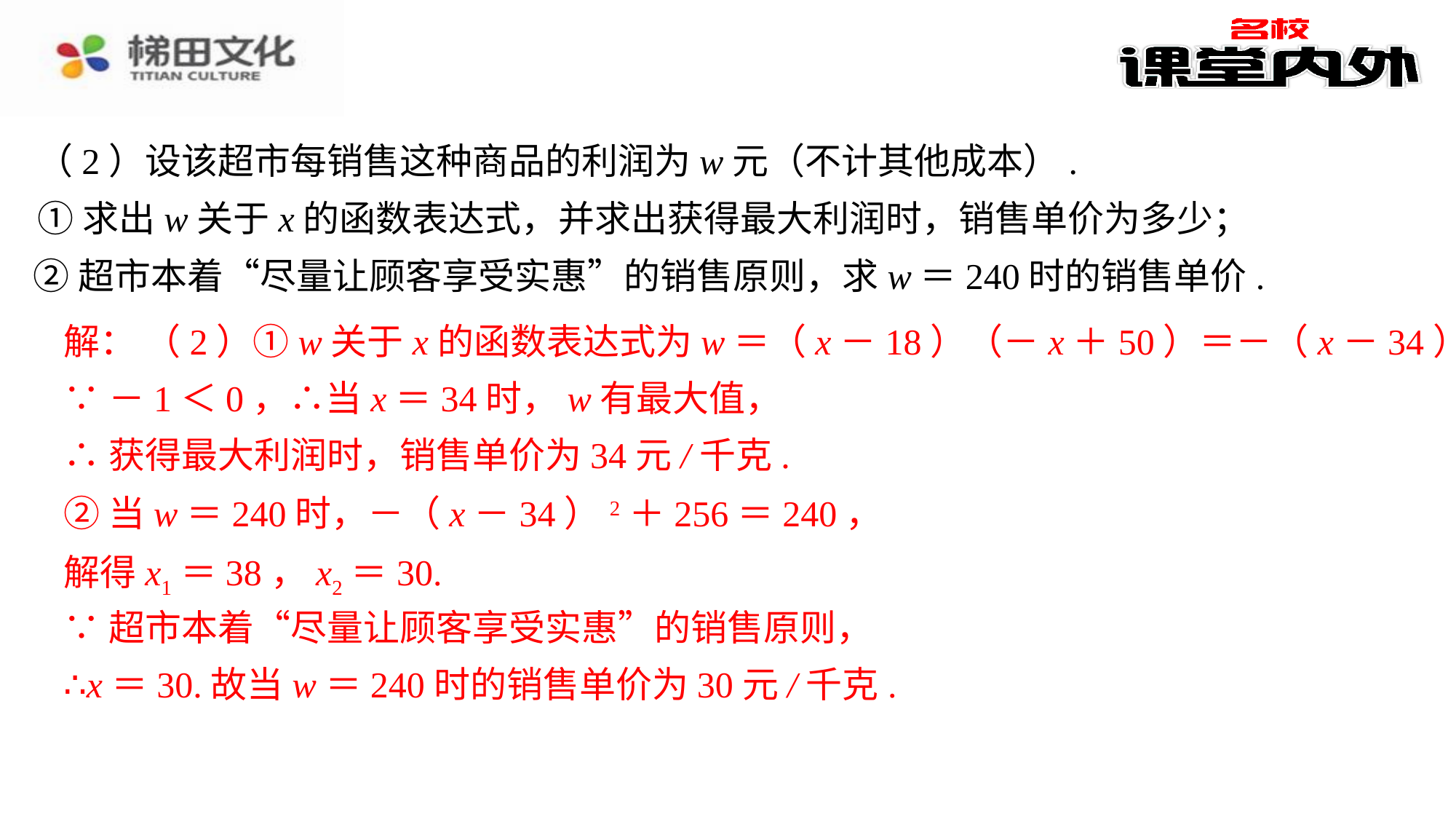

（2）设该超市每销售这种商品的利润为w元（不计其他成本）.
①求出w关于x的函数表达式，并求出获得最大利润时，销售单价为多少；
②超市本着“尽量让顾客享受实惠”的销售原则，求w＝240时的销售单价.
解： （2）①w关于x的函数表达式为w＝（x－18）（－x＋50）＝－（x－34）2＋256.
（2）①w关于x的函数表达式为w＝（x－18）（－x＋50）＝－（x－34）2＋256.⁠
∵－1＜0，∴当x＝34时，w有最大值，⁠
∴获得最大利润时，销售单价为34元/千克.⁠
∵－1＜0，∴当x＝34时，w有最大值，
∴获得最大利润时，销售单价为34元/千克.
②当w＝240时，－（x－34）2＋256＝240，
②当w＝240时，－（x－34）2＋256＝240，⁠
解得x1＝38，x2＝30.
解得x1＝38，x2＝30.⁠
∵超市本着“尽量让顾客享受实惠”的销售原则，⁠
∴x＝30.故当w＝240时的销售单价为30元/千克.⁠
∵超市本着“尽量让顾客享受实惠”的销售原则，
∴x＝30.故当w＝240时的销售单价为30元/千克.